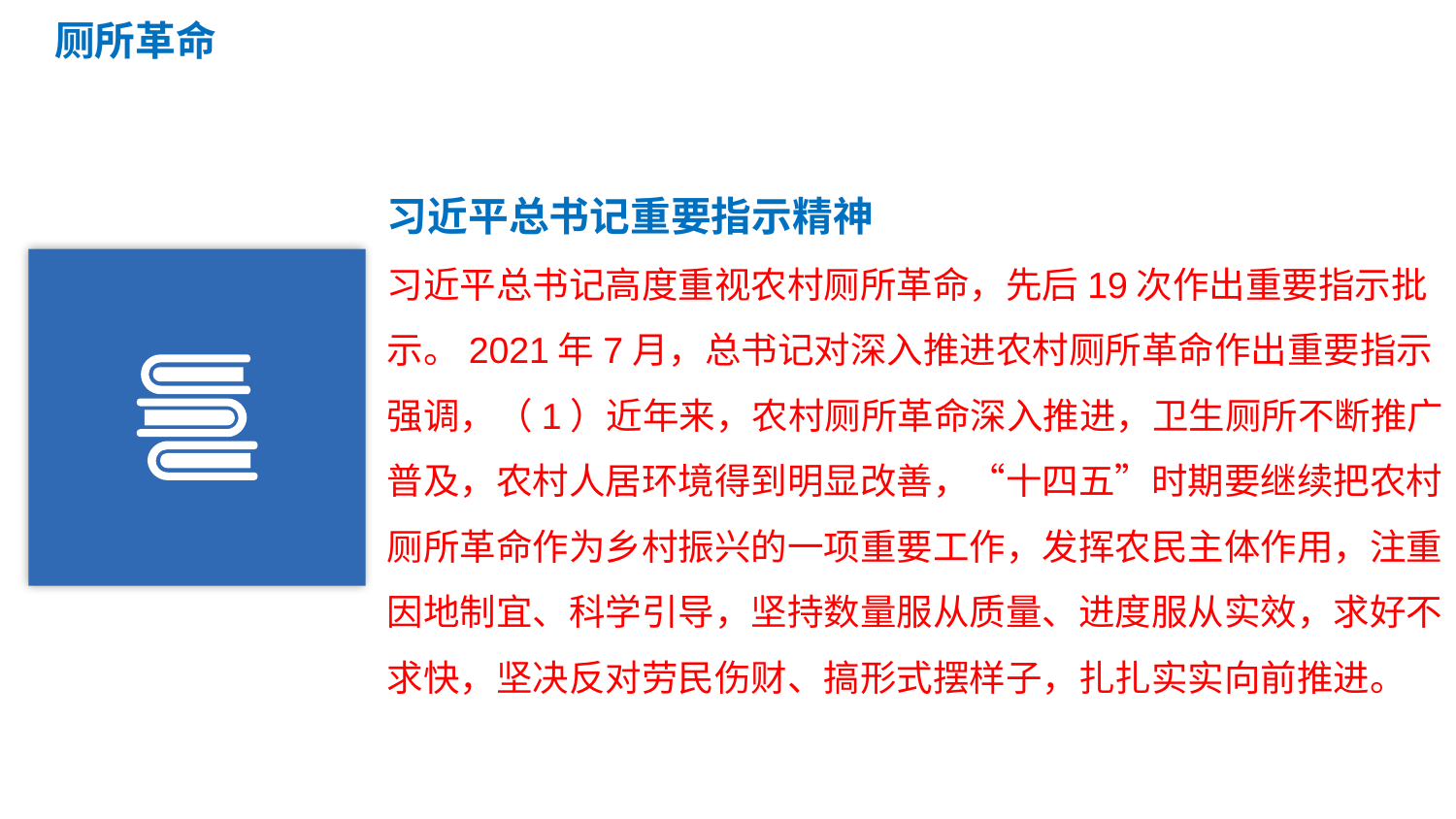

厕所革命

# 习近平总书记重要指示精神 习近平总书记高度重视农村厕所革命，先后19次作出重要指示批示。2021年7月，总书记对深入推进农村厕所革命作出重要指示强调，（1）近年来，农村厕所革命深入推进，卫生厕所不断推广普及，农村人居环境得到明显改善，“十四五”时期要继续把农村厕所革命作为乡村振兴的一项重要工作，发挥农民主体作用，注重因地制宜、科学引导，坚持数量服从质量、进度服从实效，求好不求快，坚决反对劳民伤财、搞形式摆样子，扎扎实实向前推进。